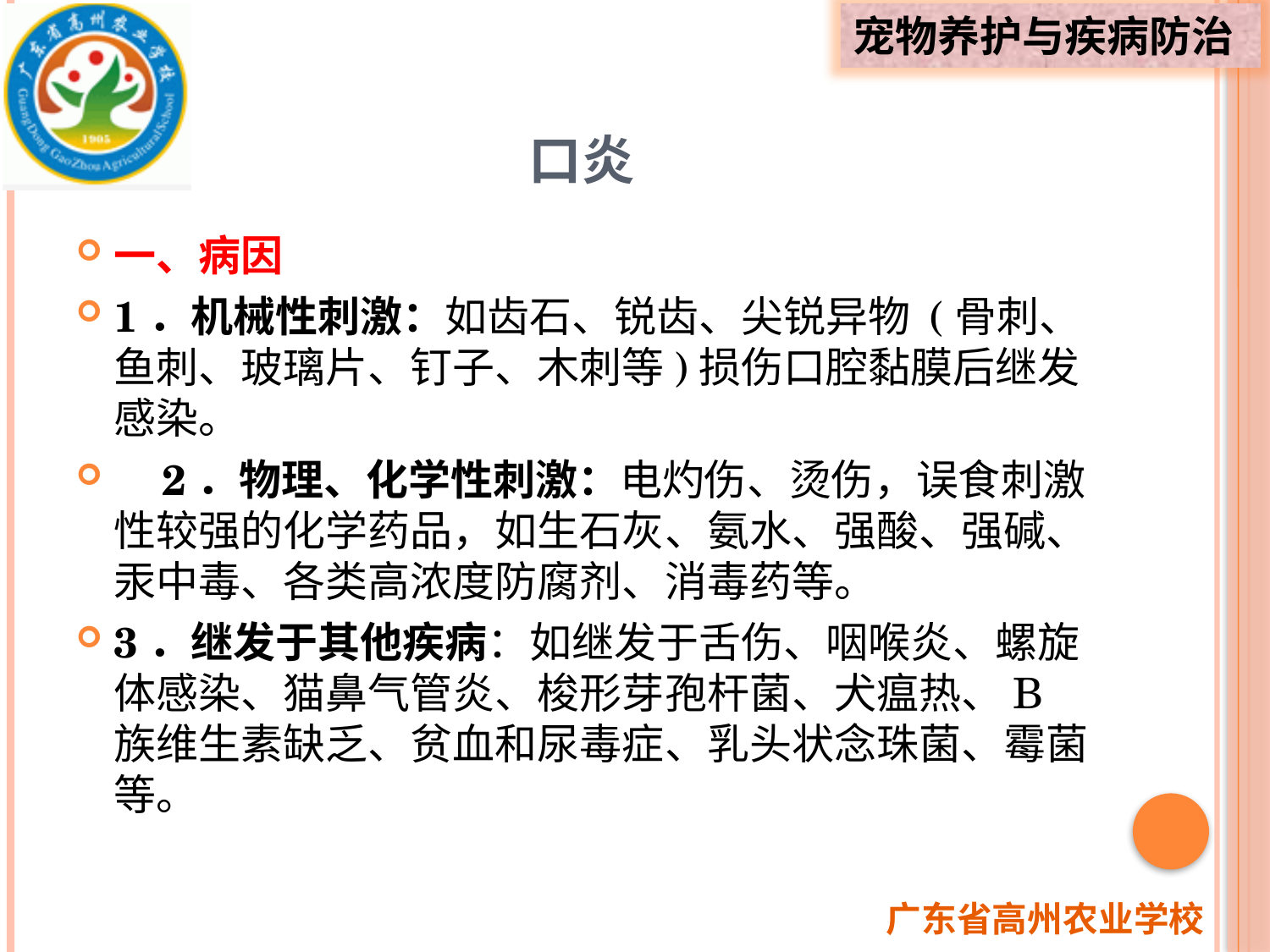

# 口炎
一、病因
1．机械性刺激：如齿石、锐齿、尖锐异物 (骨刺、鱼刺、玻璃片、钉子、木刺等)损伤口腔黏膜后继发感染。
    2．物理、化学性刺激：电灼伤、烫伤，误食刺激性较强的化学药品，如生石灰、氨水、强酸、强碱、汞中毒、各类高浓度防腐剂、消毒药等。
3．继发于其他疾病：如继发于舌伤、咽喉炎、螺旋体感染、猫鼻气管炎、梭形芽孢杆菌、犬瘟热、B族维生素缺乏、贫血和尿毒症、乳头状念珠菌、霉菌等。